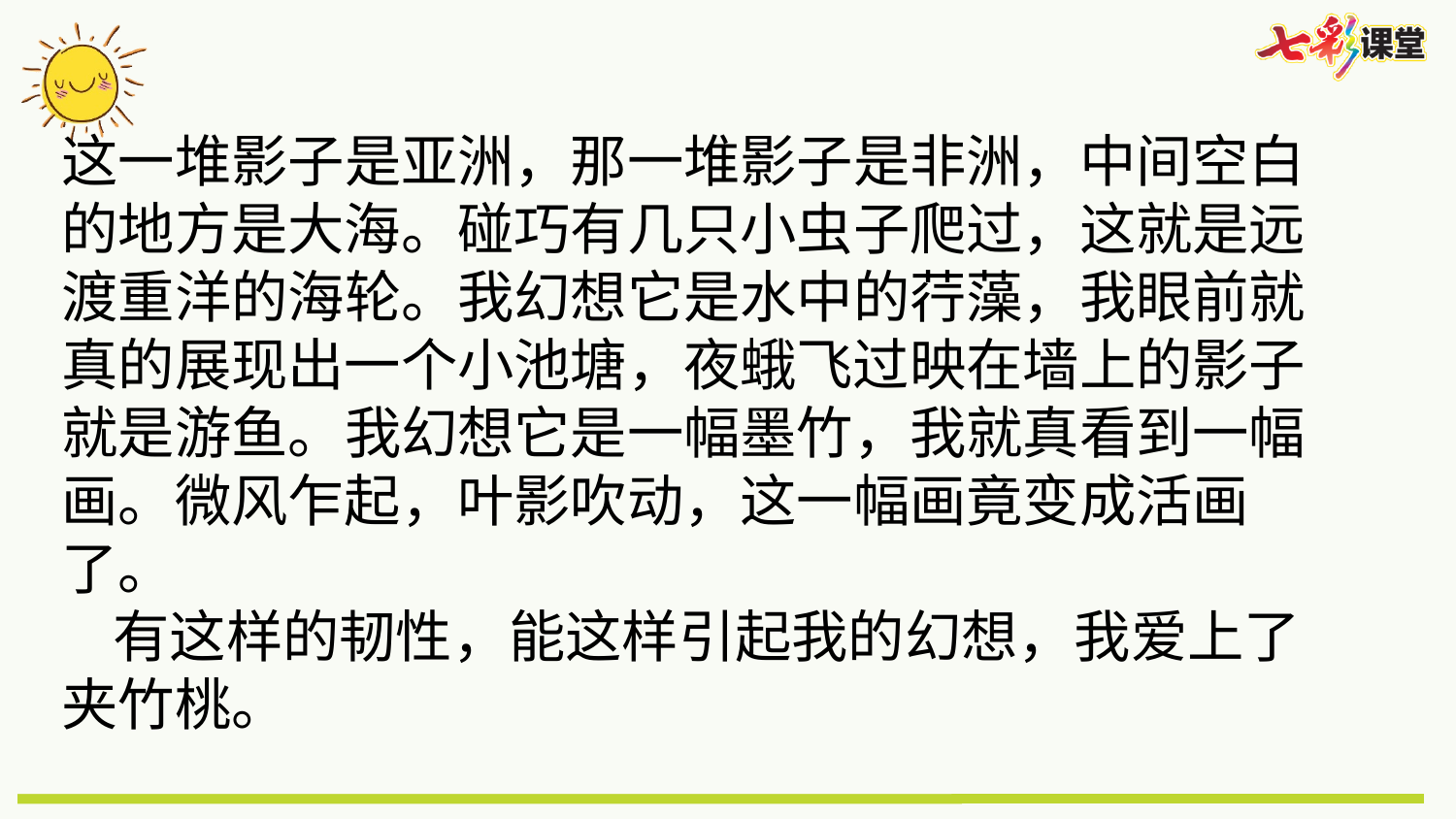

这一堆影子是亚洲，那一堆影子是非洲，中间空白的地方是大海。碰巧有几只小虫子爬过，这就是远
渡重洋的海轮。我幻想它是水中的荇藻，我眼前就真的展现出一个小池塘，夜蛾飞过映在墙上的影子就是游鱼。我幻想它是一幅墨竹，我就真看到一幅画。微风乍起，叶影吹动，这一幅画竟变成活画了。
   有这样的韧性，能这样引起我的幻想，我爱上了夹竹桃。